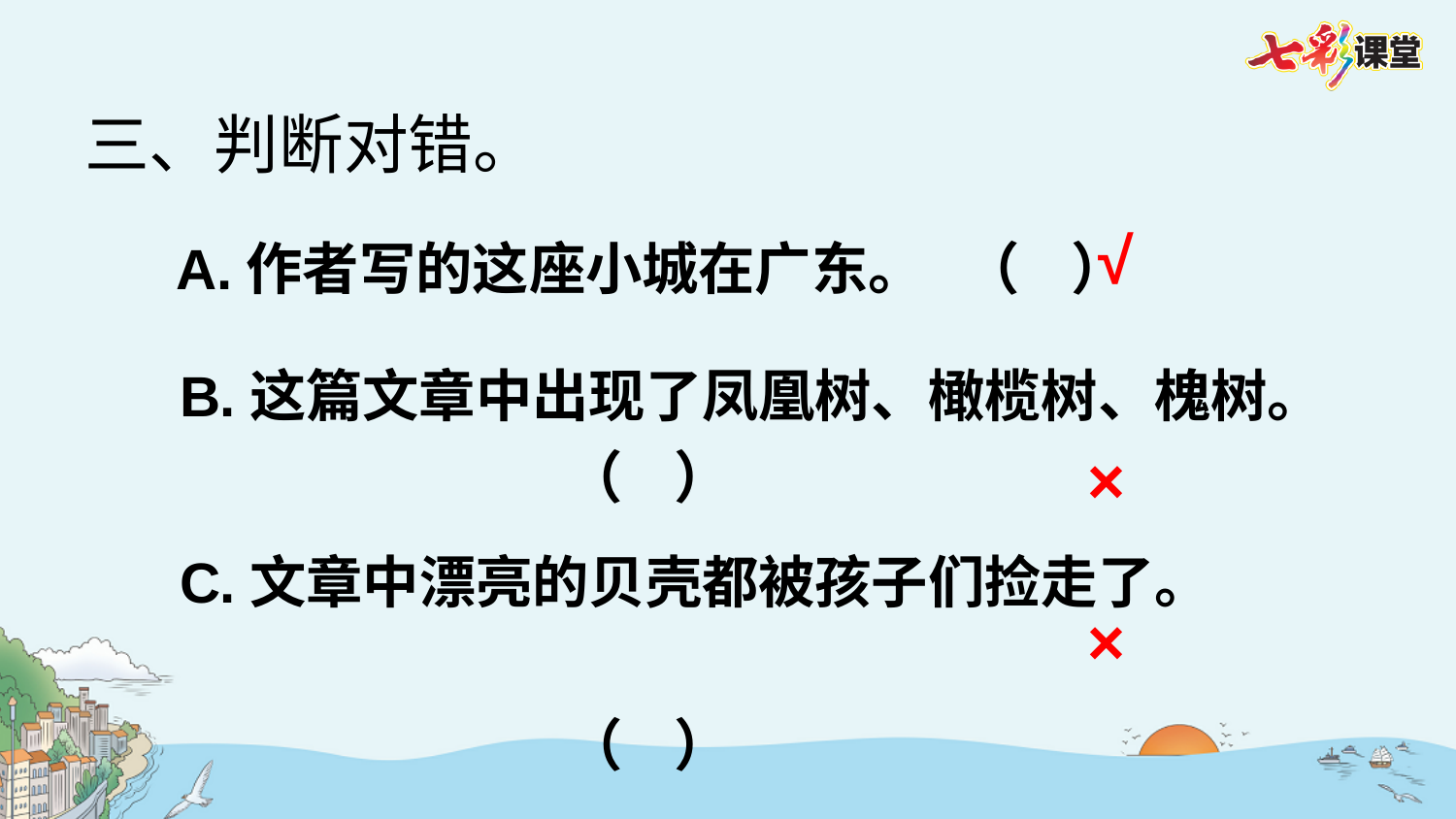

三、判断对错。
√
A.作者写的这座小城在广东。   （    ）
B.这篇文章中出现了凤凰树、橄榄树、槐树。
                             （    ）
×
C.文章中漂亮的贝壳都被孩子们捡走了。
                             （    ）
×